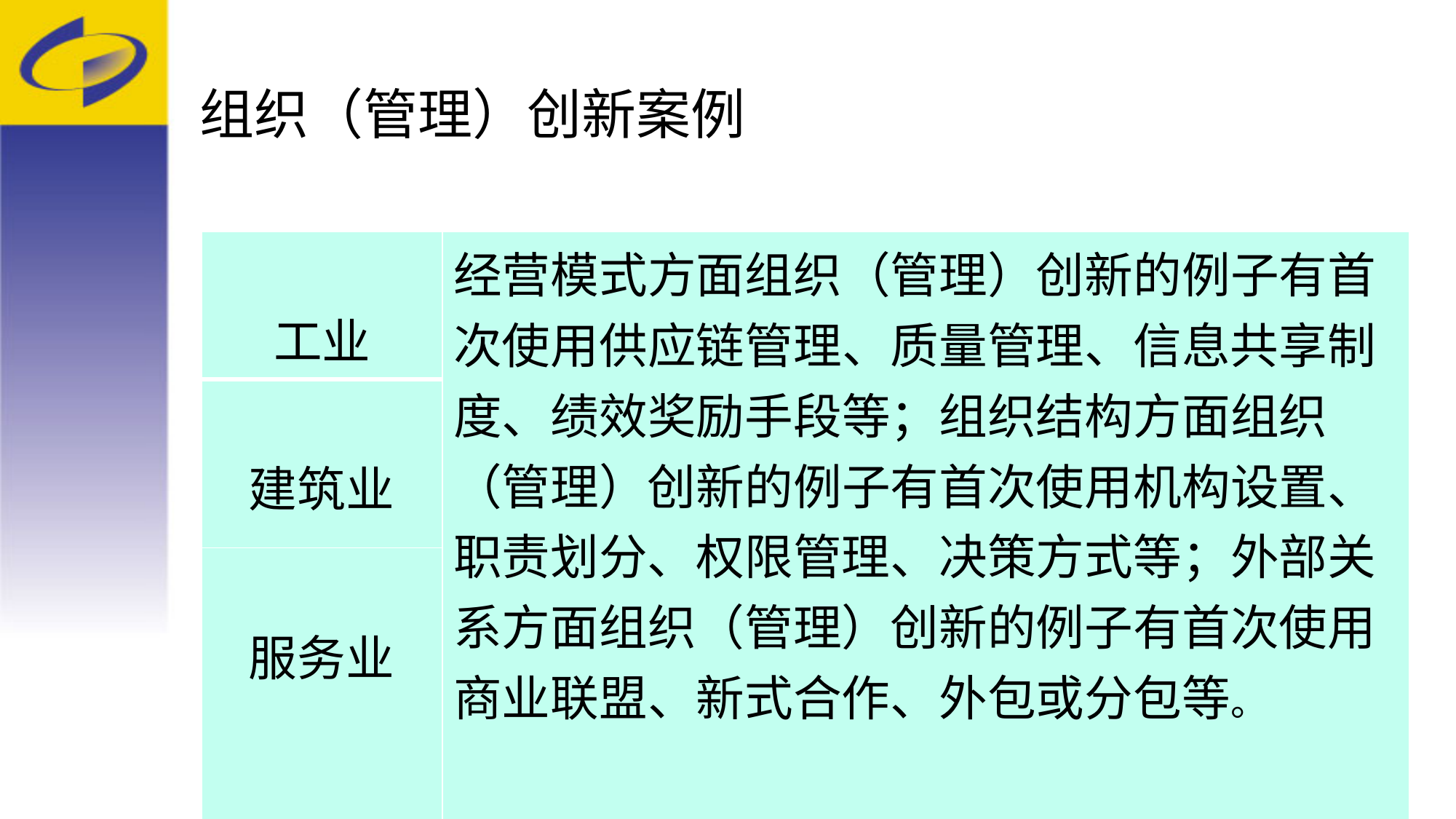

# 组织（管理）创新案例
| 工业 | 经营模式方面组织（管理）创新的例子有首次使用供应链管理、质量管理、信息共享制度、绩效奖励手段等；组织结构方面组织（管理）创新的例子有首次使用机构设置、职责划分、权限管理、决策方式等；外部关系方面组织（管理）创新的例子有首次使用商业联盟、新式合作、外包或分包等。 |
| --- | --- |
| 建筑业 |  |
| 服务业 |  |